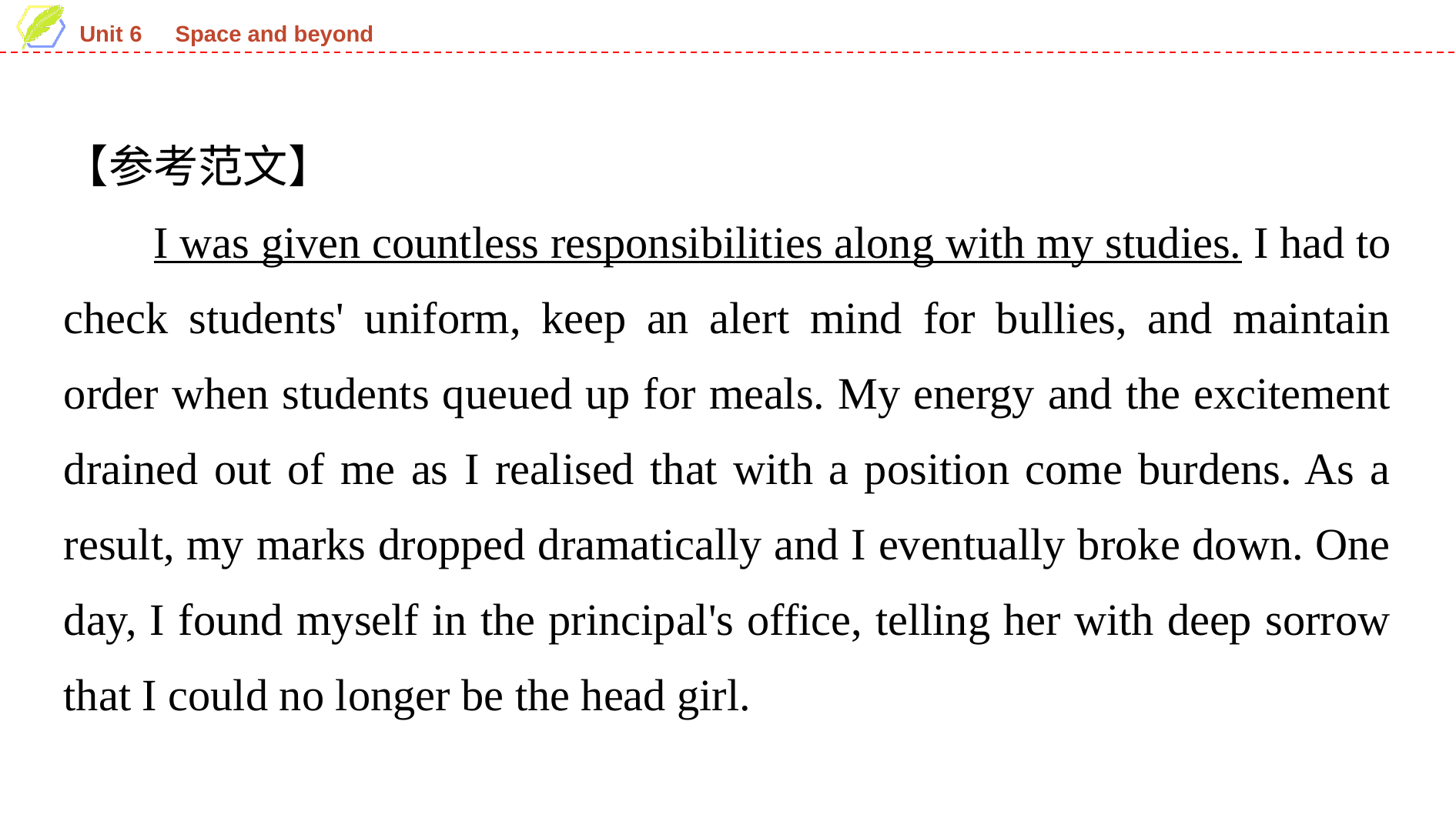

【参考范文】
I was given countless responsibilities along with my studies. I had to check students' uniform, keep an alert mind for bullies, and maintain order when students queued up for meals. My energy and the excitement drained out of me as I realised that with a position come burdens. As a result, my marks dropped dramatically and I eventually broke down. One day, I found myself in the principal's office, telling her with deep sorrow that I could no longer be the head girl.